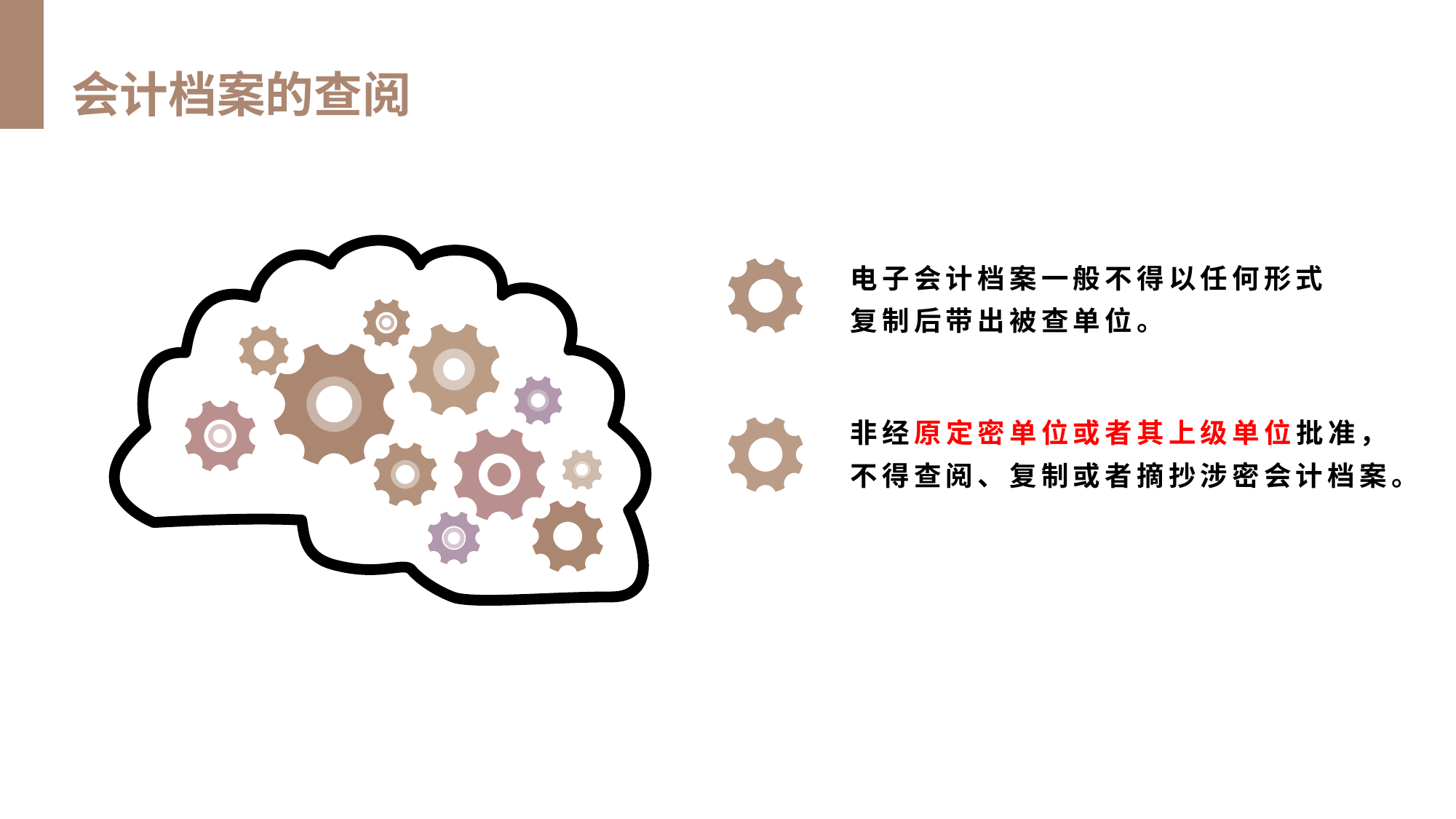

会计档案的查阅

电子会计档案一般不得以任何形式复制后带出被查单位。

非经原定密单位或者其上级单位批准，不得查阅、复制或者摘抄涉密会计档案。